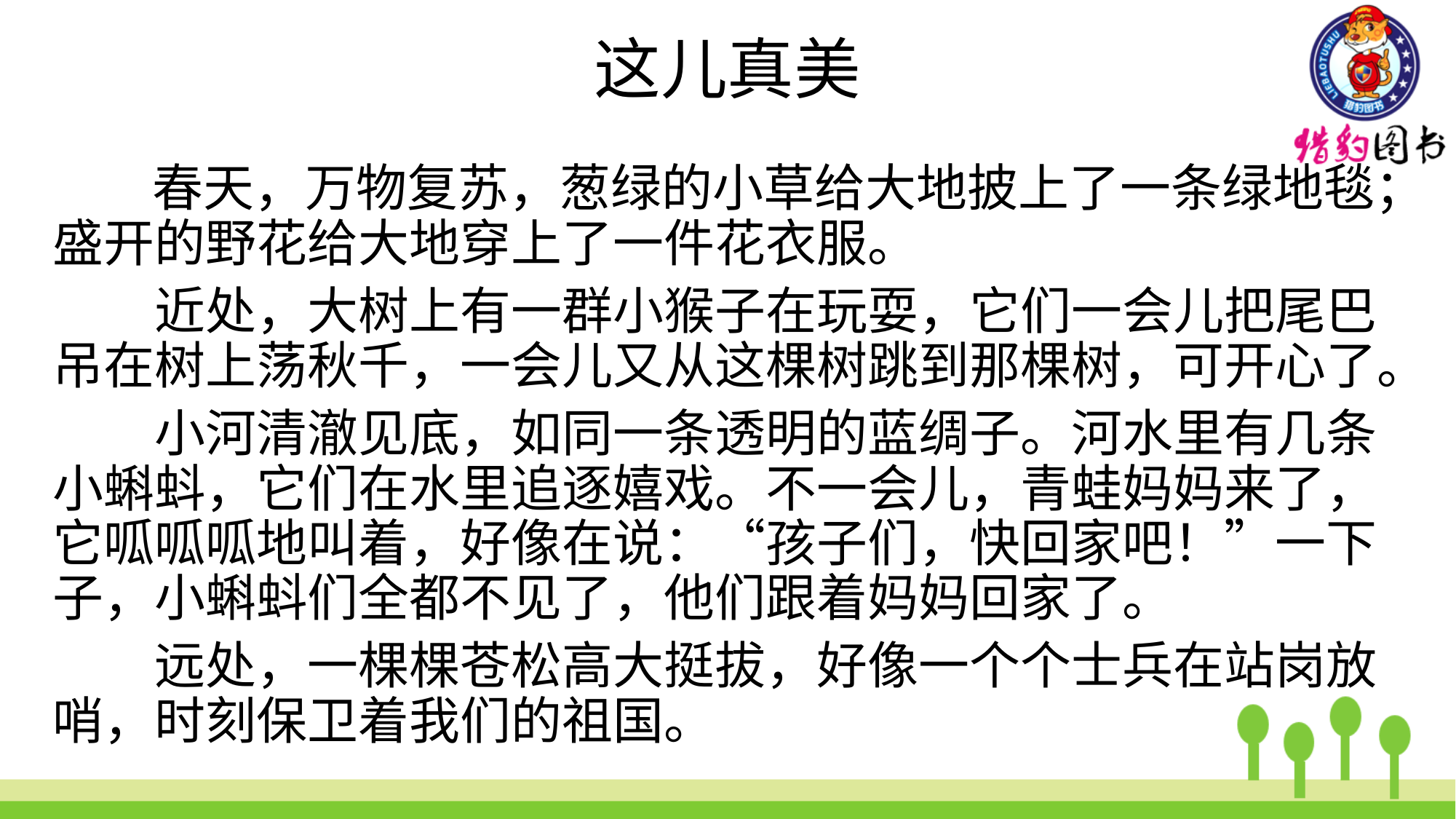

# 这儿真美

          春天，万物复苏，葱绿的小草给大地披上了一条绿地毯；盛开的野花给大地穿上了一件花衣服。
　　近处，大树上有一群小猴子在玩耍，它们一会儿把尾巴吊在树上荡秋千，一会儿又从这棵树跳到那棵树，可开心了。
　　小河清澈见底，如同一条透明的蓝绸子。河水里有几条小蝌蚪，它们在水里追逐嬉戏。不一会儿，青蛙妈妈来了，它呱呱呱地叫着，好像在说：“孩子们，快回家吧！”一下子，小蝌蚪们全都不见了，他们跟着妈妈回家了。
　　远处，一棵棵苍松高大挺拔，好像一个个士兵在站岗放哨，时刻保卫着我们的祖国。